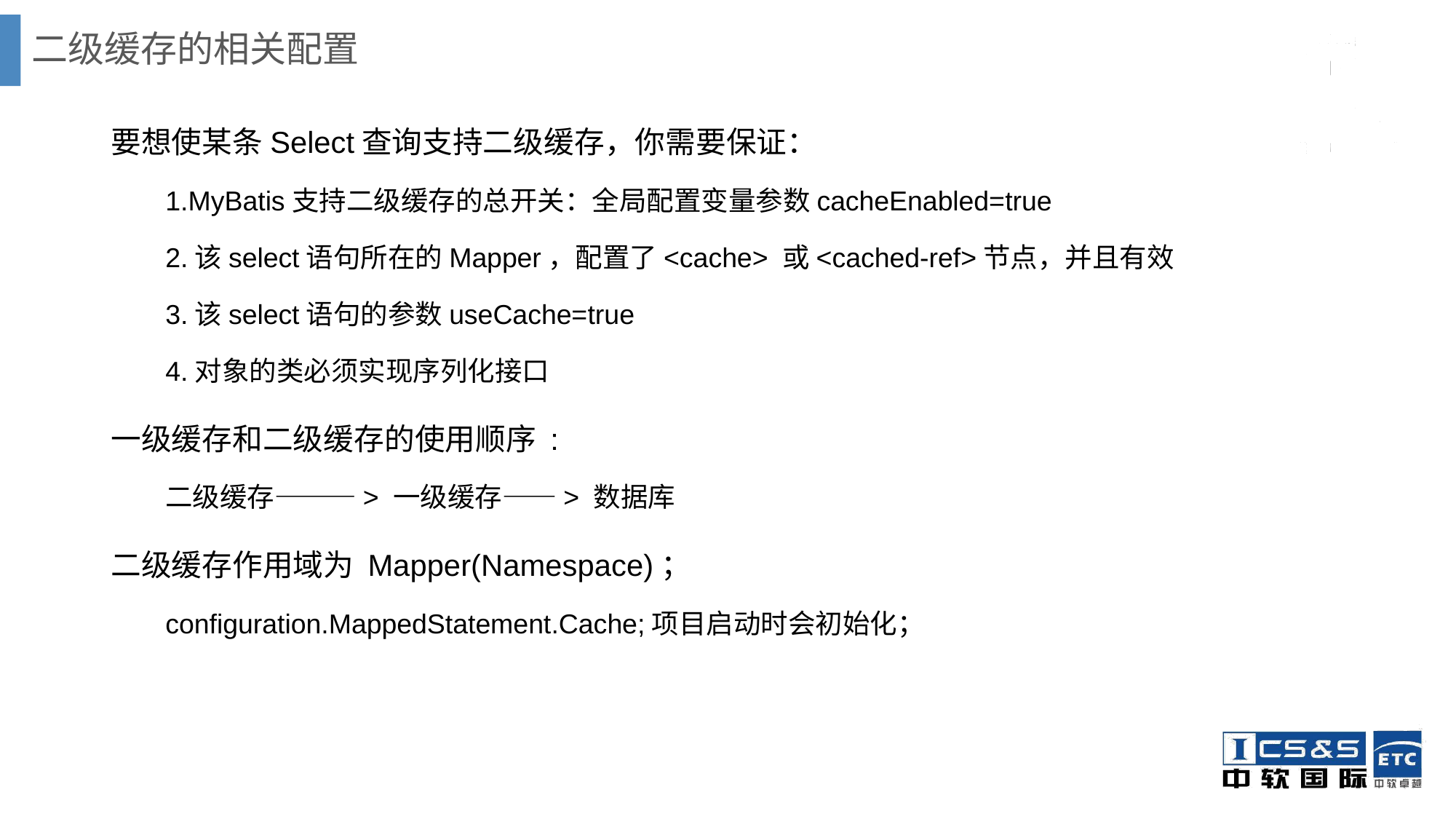

# 二级缓存的相关配置
要想使某条Select查询支持二级缓存，你需要保证：
1.MyBatis支持二级缓存的总开关：全局配置变量参数cacheEnabled=true
2.该select语句所在的Mapper，配置了<cache> 或<cached-ref>节点，并且有效
3.该select语句的参数useCache=true
4.对象的类必须实现序列化接口
一级缓存和二级缓存的使用顺序 :
二级缓存———> 一级缓存——> 数据库
二级缓存作用域为 Mapper(Namespace)；
configuration.MappedStatement.Cache;项目启动时会初始化；